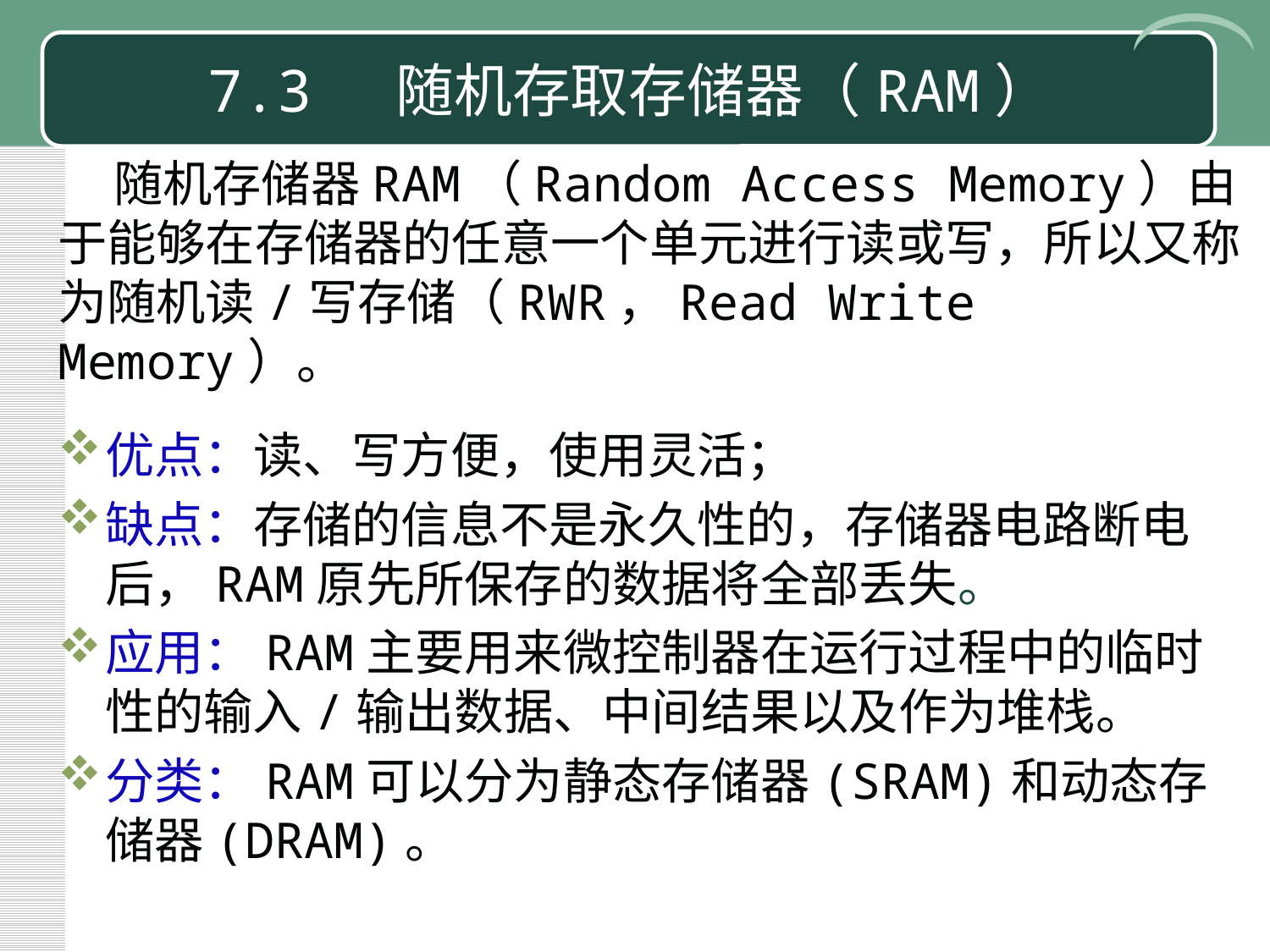

# 7.3  随机存取存储器（RAM）
    随机存储器RAM（Random Access Memory）由于能够在存储器的任意一个单元进行读或写，所以又称为随机读/写存储（RWR，Read Write Memory）。

优点：读、写方便，使用灵活；
缺点：存储的信息不是永久性的，存储器电路断电后，RAM原先所保存的数据将全部丢失。
应用：RAM主要用来微控制器在运行过程中的临时性的输入/输出数据、中间结果以及作为堆栈。
分类：RAM可以分为静态存储器(SRAM)和动态存储器(DRAM)。